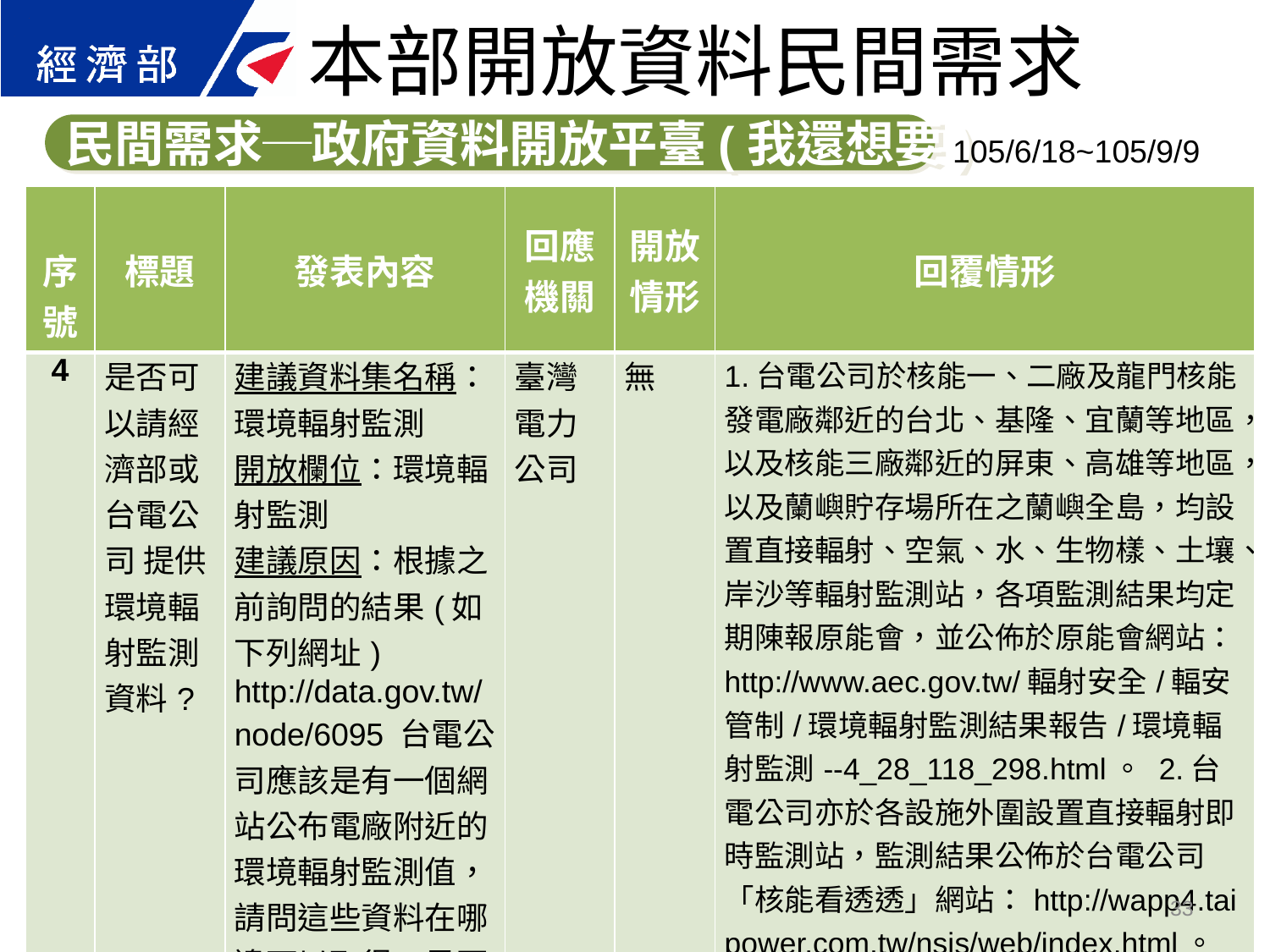

本部開放資料民間需求
民間需求─政府資料開放平臺(我還想要)
105/6/18~105/9/9
| 序號 | 標題 | 發表內容 | 回應 機關 | 開放 情形 | 回覆情形 |
| --- | --- | --- | --- | --- | --- |
| 4 | 是否可以請經濟部或台電公司 提供環境輻射監測資料? | 建議資料集名稱：環境輻射監測 開放欄位：環境輻射監測 建議原因：根據之前詢問的結果(如下列網址) http://data.gov.tw/node/6095 台電公司應該是有一個網站公布電廠附近的環境輻射監測值， 請問這些資料在哪邊可以取得，是否可以用google地圖或網頁的方式提供呢？ | 臺灣電力公司 | 無 | 1.台電公司於核能一、二廠及龍門核能發電廠鄰近的台北、基隆、宜蘭等地區，以及核能三廠鄰近的屏東、高雄等地區，以及蘭嶼貯存場所在之蘭嶼全島，均設置直接輻射、空氣、水、生物樣、土壤、岸沙等輻射監測站，各項監測結果均定期陳報原能會，並公佈於原能會網站：http://www.aec.gov.tw/輻射安全/輻安管制/環境輻射監測結果報告/環境輻射監測--4\_28\_118\_298.html。 2.台電公司亦於各設施外圍設置直接輻射即時監測站，監測結果公佈於台電公司「核能看透透」網站：http://wapp4.taipower.com.tw/nsis/web/index.html。 上述各項監測結果評估各核能設施周圍民眾所接受之輻射劑量均符合法規限值，且在環境背景輻射變動範圍內，無輻射安全之影響。 |
33
33